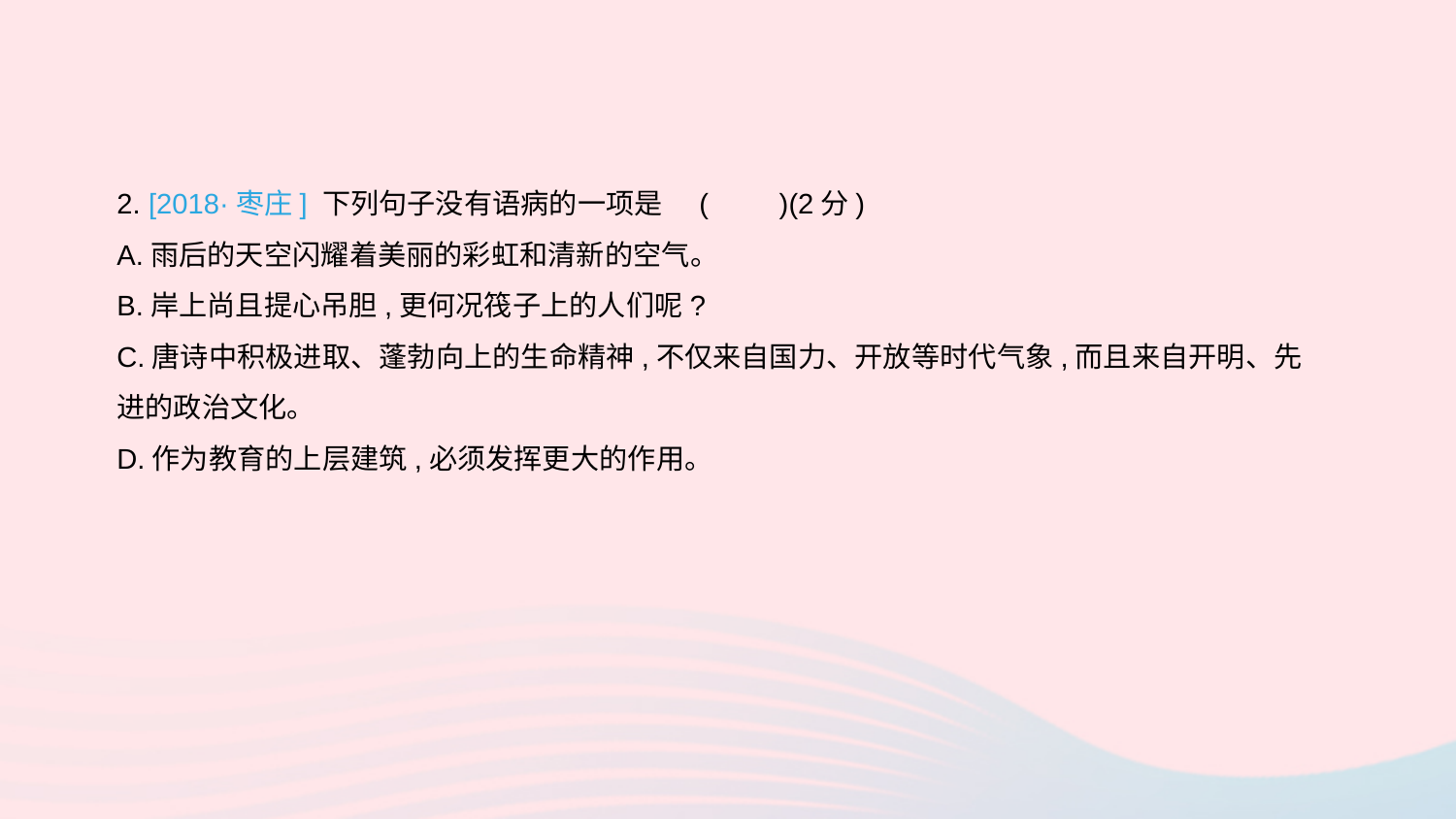

2. [2018·枣庄] 下列句子没有语病的一项是	(　　)(2分)
A.雨后的天空闪耀着美丽的彩虹和清新的空气。
B.岸上尚且提心吊胆,更何况筏子上的人们呢?
C.唐诗中积极进取、蓬勃向上的生命精神,不仅来自国力、开放等时代气象,而且来自开明、先进的政治文化。
D.作为教育的上层建筑,必须发挥更大的作用。